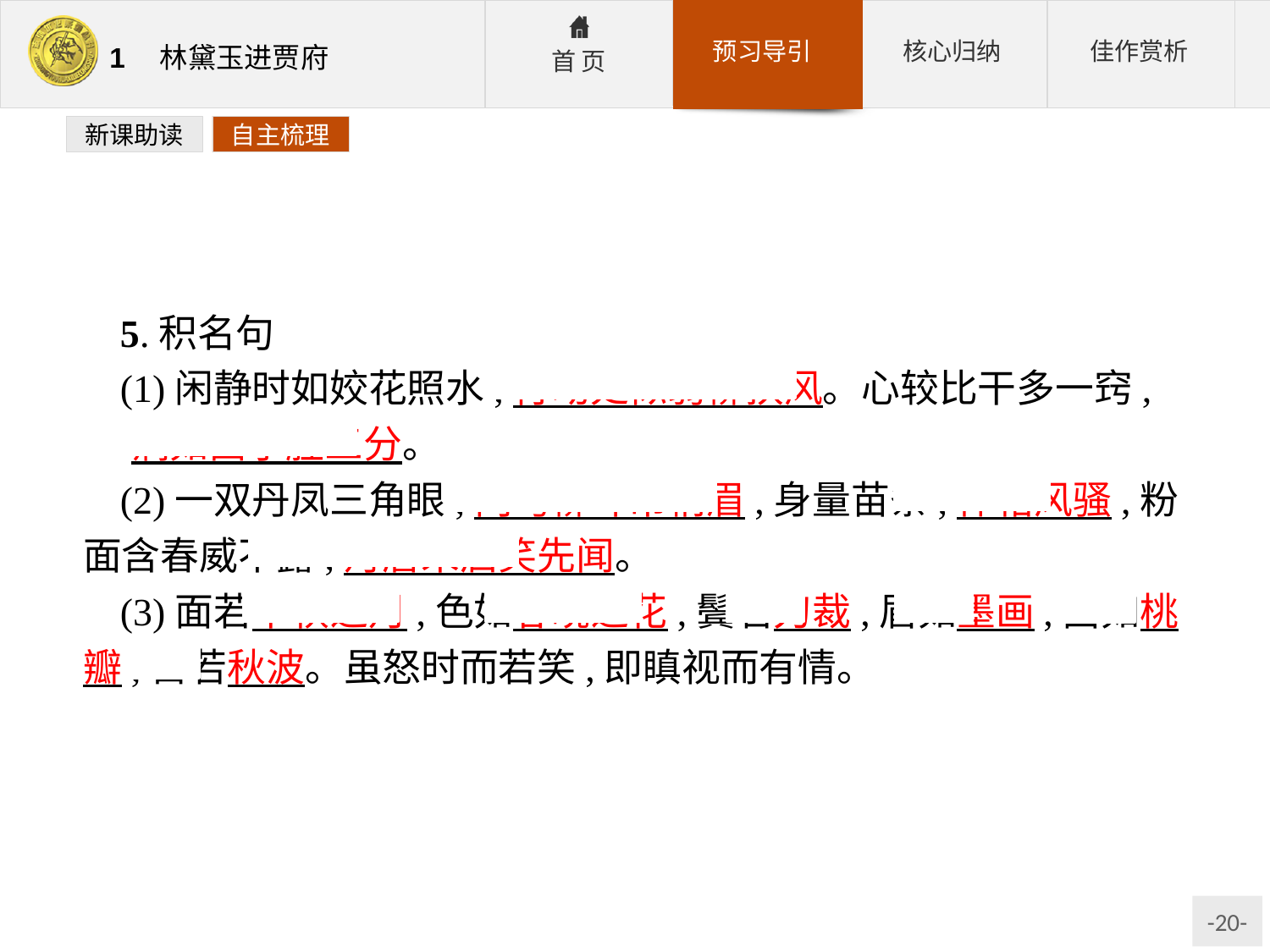

新课助读
自主梳理
5.积名句
(1)闲静时如姣花照水,行动处似弱柳扶风。心较比干多一窍,        病如西子胜三分。
(2)一双丹凤三角眼,两弯柳叶吊梢眉,身量苗条,体格风骚,粉面含春威不露,丹唇未启笑先闻。
(3)面若中秋之月,色如春晓之花,鬓若刀裁,眉如墨画,面如桃瓣,目若秋波。虽怒时而若笑,即瞋视而有情。